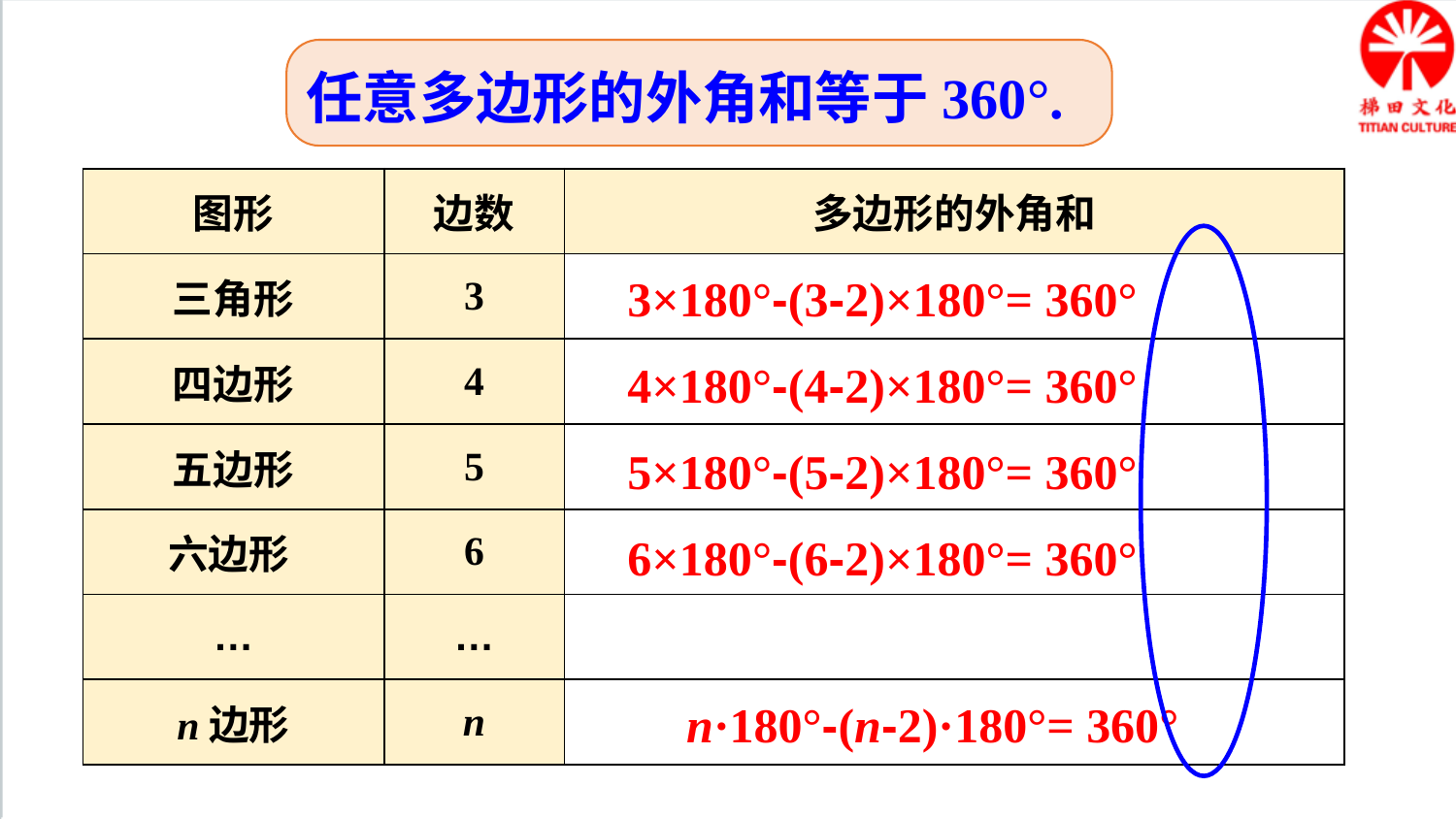

任意多边形的外角和等于360°.

| 图形 | 边数 | 多边形的外角和 |
| --- | --- | --- |
| 三角形 | 3 |  |
| 四边形 | 4 |  |
| 五边形 | 5 |  |
| 六边形 | 6 |  |
| … | … |  |
| n边形 | n |  |

3×180°-(3-2)×180°= 360°
4×180°-(4-2)×180°= 360°
5×180°-(5-2)×180°= 360°
6×180°-(6-2)×180°= 360°
n·180°-(n-2)·180°= 360°